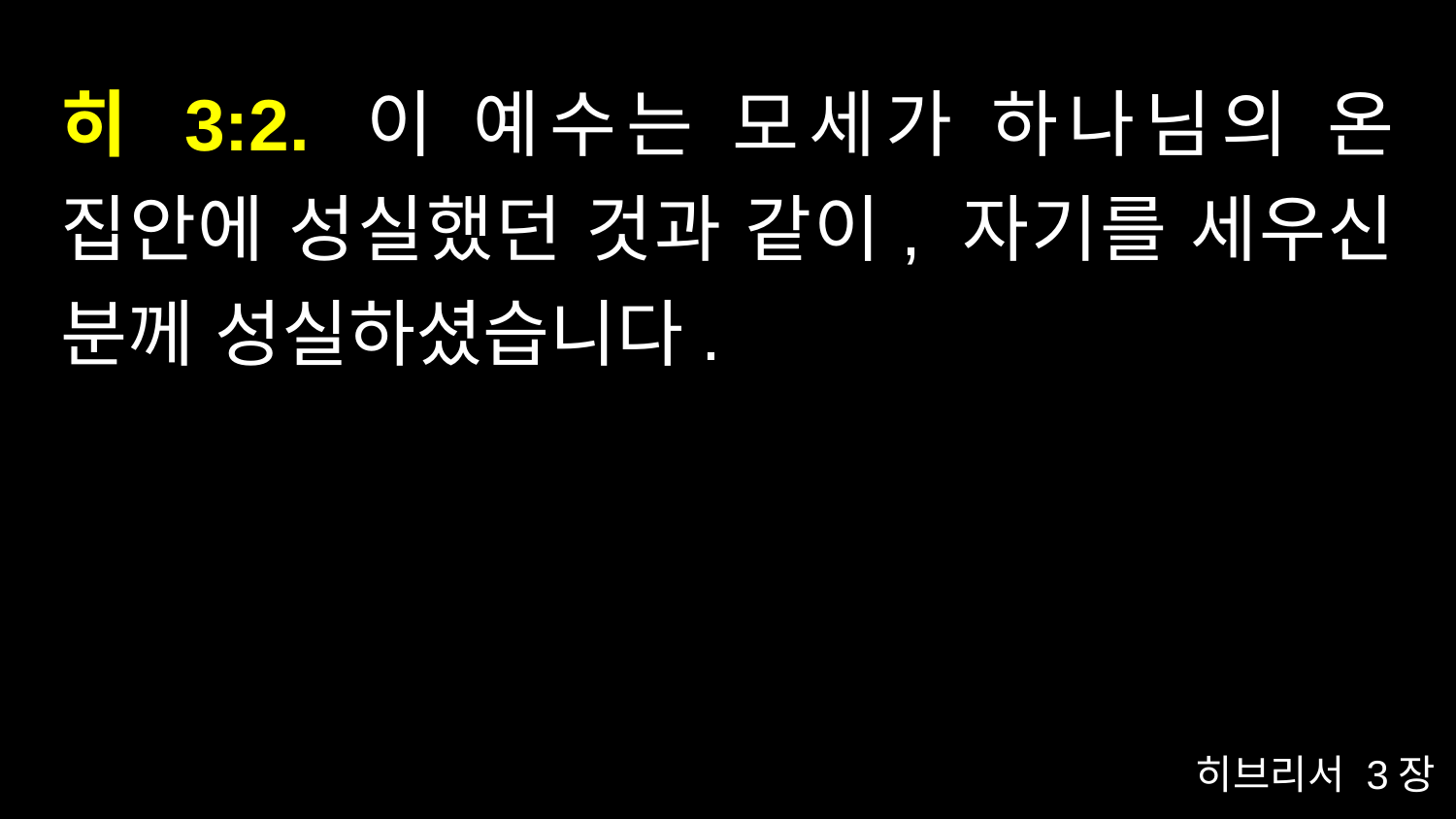

# 히 3:2. 이 예수는 모세가 하나님의 온 집안에 성실했던 것과 같이, 자기를 세우신 분께 성실하셨습니다.
히브리서 3장